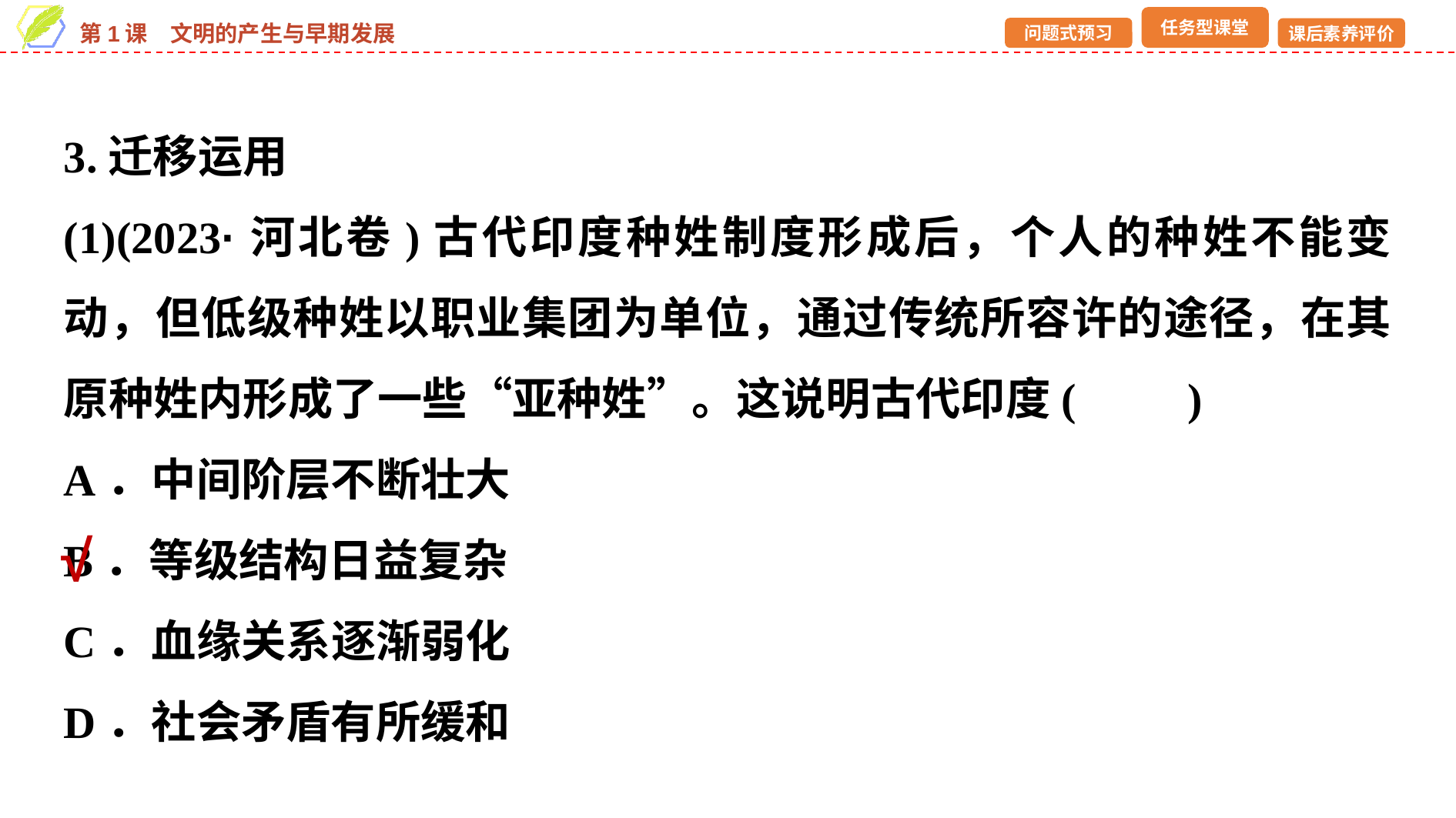

3.迁移运用
(1)(2023·河北卷)古代印度种姓制度形成后，个人的种姓不能变动，但低级种姓以职业集团为单位，通过传统所容许的途径，在其原种姓内形成了一些“亚种姓”。这说明古代印度(　　)
A．中间阶层不断壮大
B．等级结构日益复杂
C．血缘关系逐渐弱化
D．社会矛盾有所缓和
√